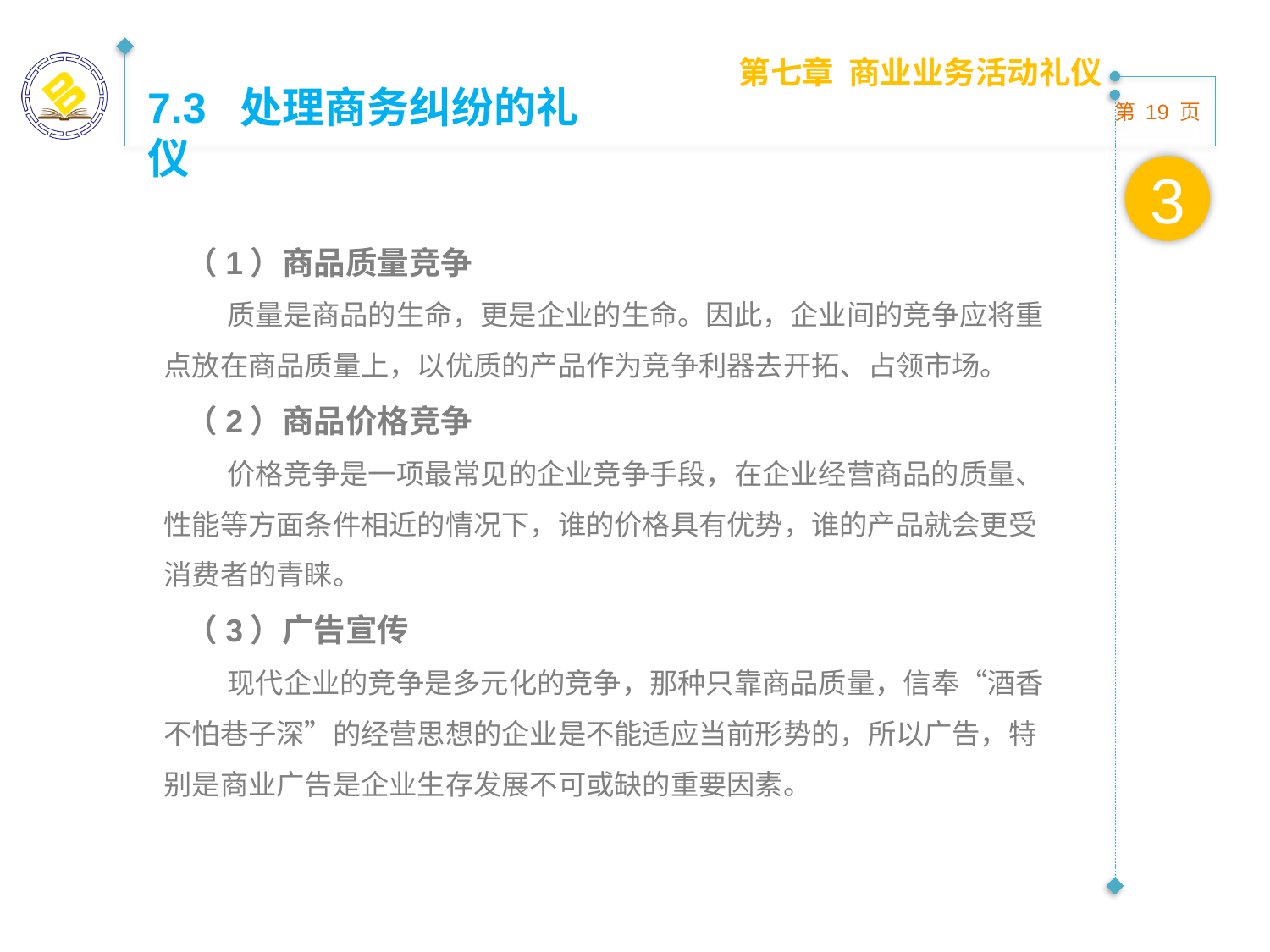

第七章  商业业务活动礼仪
7.3  处理商务纠纷的礼仪
3
  （1）商品质量竞争
质量是商品的生命，更是企业的生命。因此，企业间的竞争应将重点放在商品质量上，以优质的产品作为竞争利器去开拓、占领市场。
  （2）商品价格竞争
价格竞争是一项最常见的企业竞争手段，在企业经营商品的质量、性能等方面条件相近的情况下，谁的价格具有优势，谁的产品就会更受消费者的青睐。
  （3）广告宣传
现代企业的竞争是多元化的竞争，那种只靠商品质量，信奉“酒香不怕巷子深”的经营思想的企业是不能适应当前形势的，所以广告，特别是商业广告是企业生存发展不可或缺的重要因素。